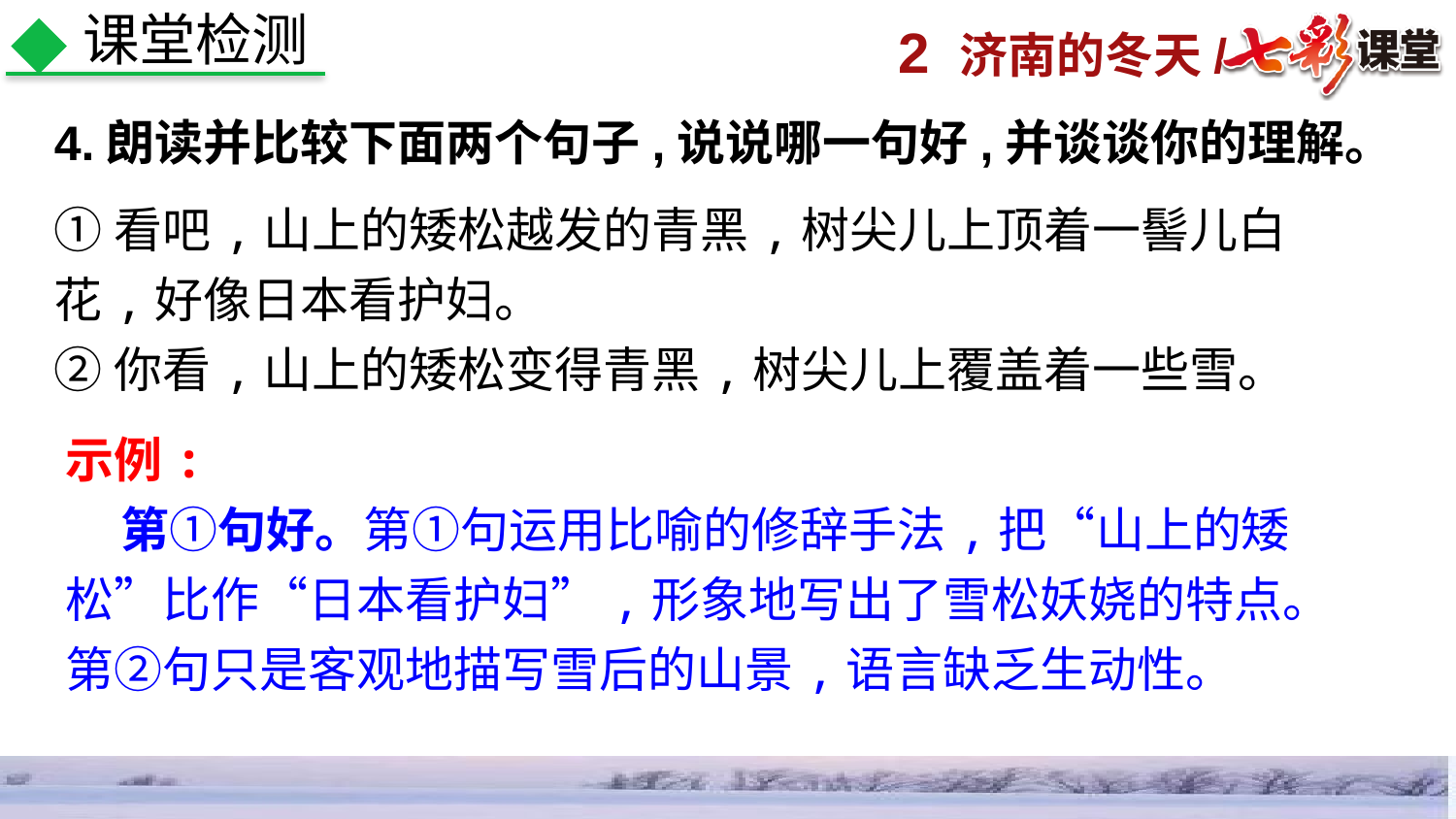

课堂检测

4.朗读并比较下面两个句子,说说哪一句好,并谈谈你的理解。
①看吧,山上的矮松越发的青黑,树尖儿上顶着一髻儿白花,好像日本看护妇。
②你看,山上的矮松变得青黑,树尖儿上覆盖着一些雪。
示例:
    第①句好。第①句运用比喻的修辞手法,把“山上的矮松”比作“日本看护妇”,形象地写出了雪松妖娆的特点。第②句只是客观地描写雪后的山景,语言缺乏生动性。